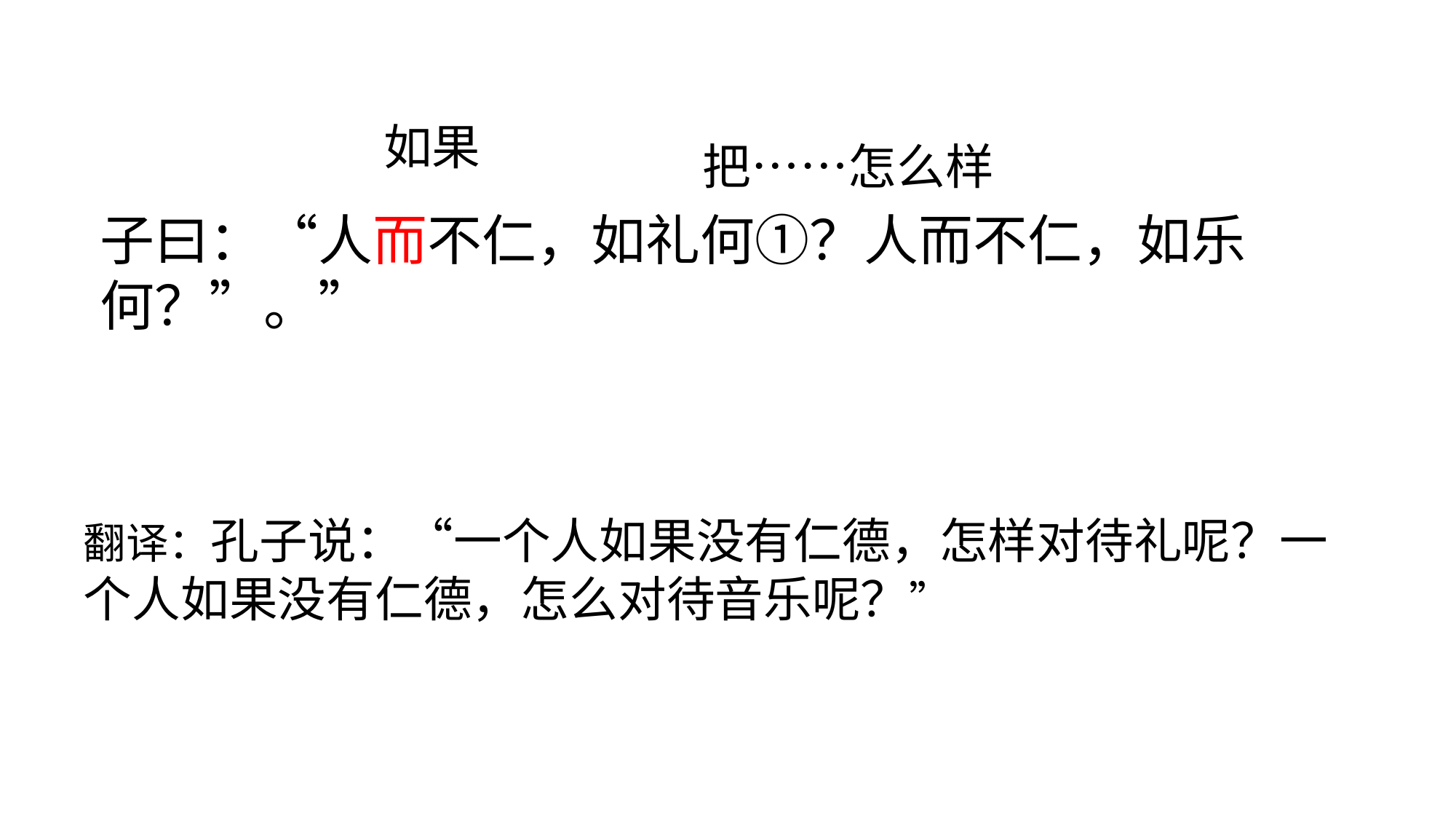

如果
把……怎么样
子曰：“人而不仁，如礼何①？人而不仁，如乐何？”。”
翻译：孔子说：“一个人如果没有仁德，怎样对待礼呢？一个人如果没有仁德，怎么对待音乐呢？”